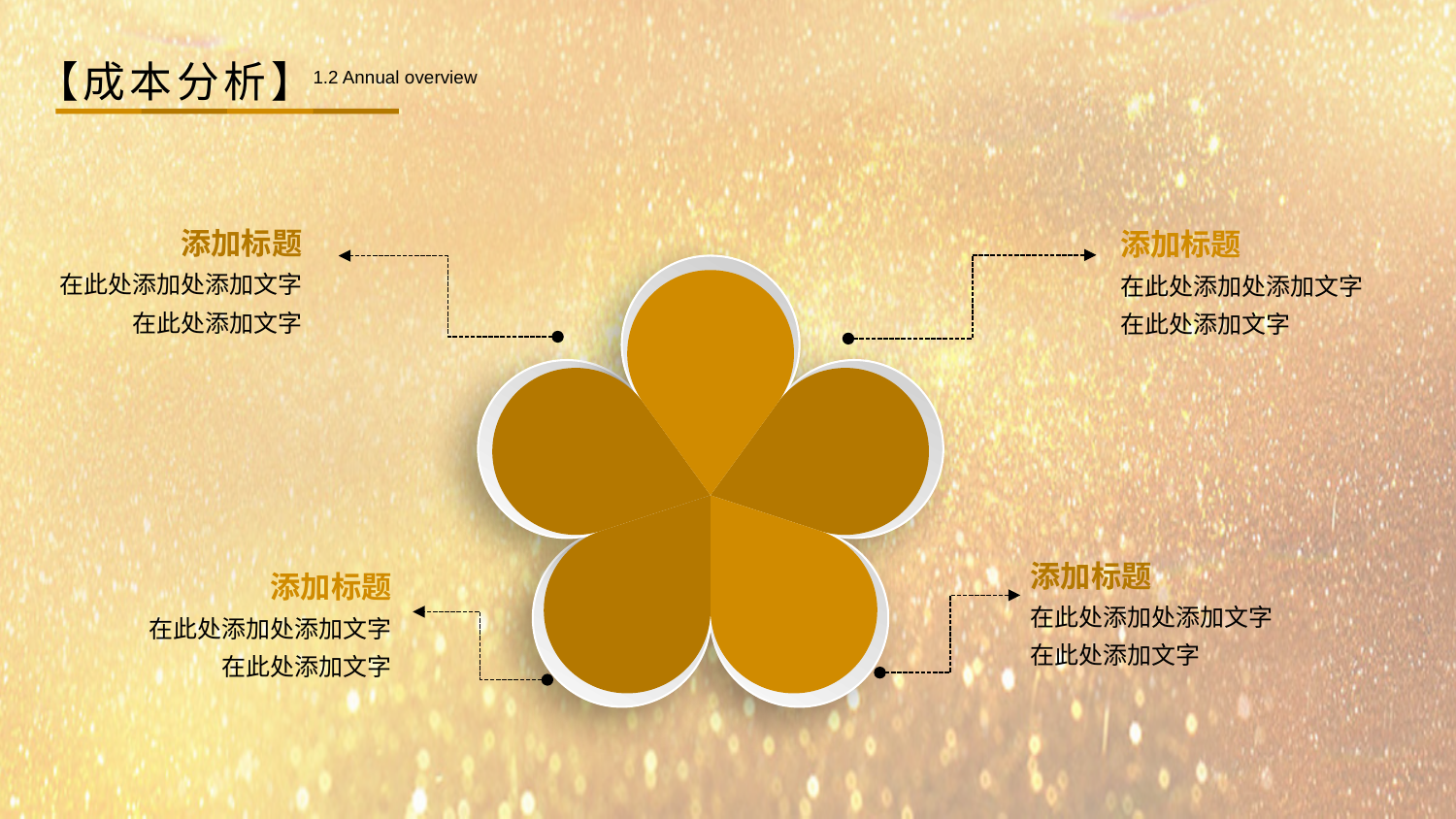

【成本分析】
1.2 Annual overview

添加标题
在此处添加处添加文字
在此处添加文字
添加标题
在此处添加处添加文字
在此处添加文字

添加标题
在此处添加处添加文字
在此处添加文字
添加标题
在此处添加处添加文字
在此处添加文字